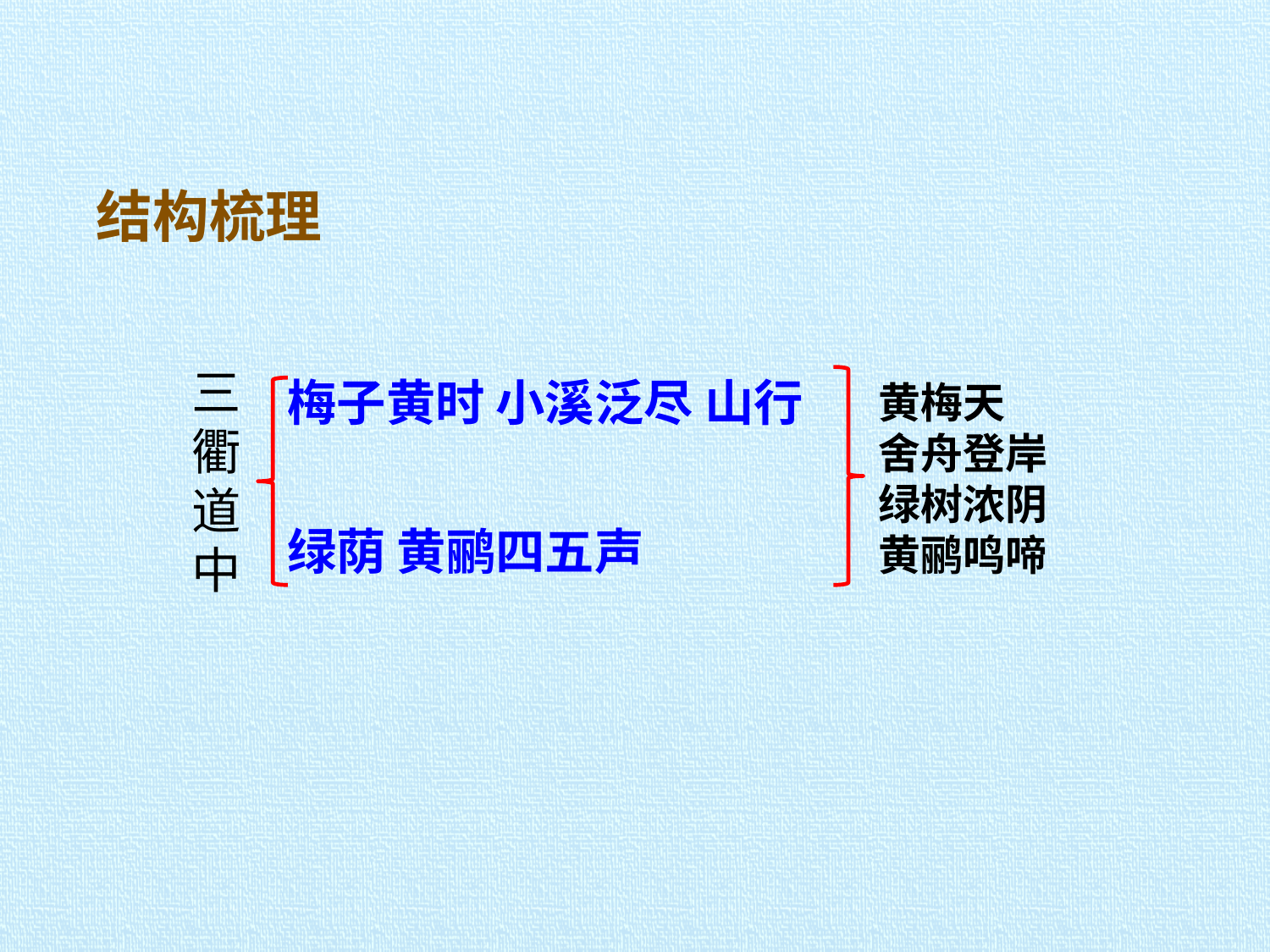

结构梳理
三
衢
道
中
梅子黄时 小溪泛尽 山行

黄梅天
舍舟登岸
绿树浓阴
黄鹂鸣啼

绿荫 黄鹂四五声